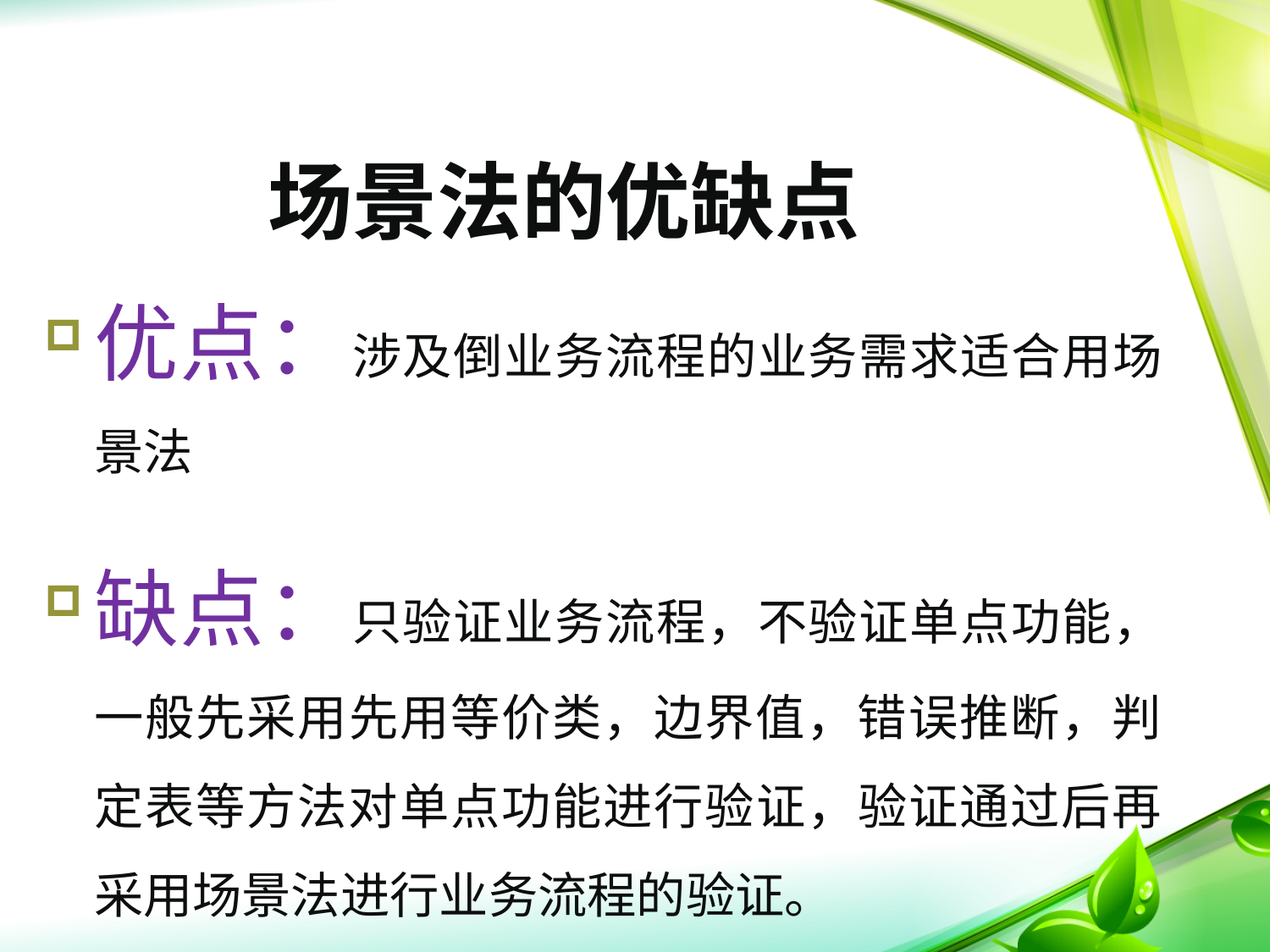

场景法的优缺点
# 优点：涉及倒业务流程的业务需求适合用场景法
缺点：只验证业务流程，不验证单点功能，一般先采用先用等价类，边界值，错误推断，判定表等方法对单点功能进行验证，验证通过后再采用场景法进行业务流程的验证。